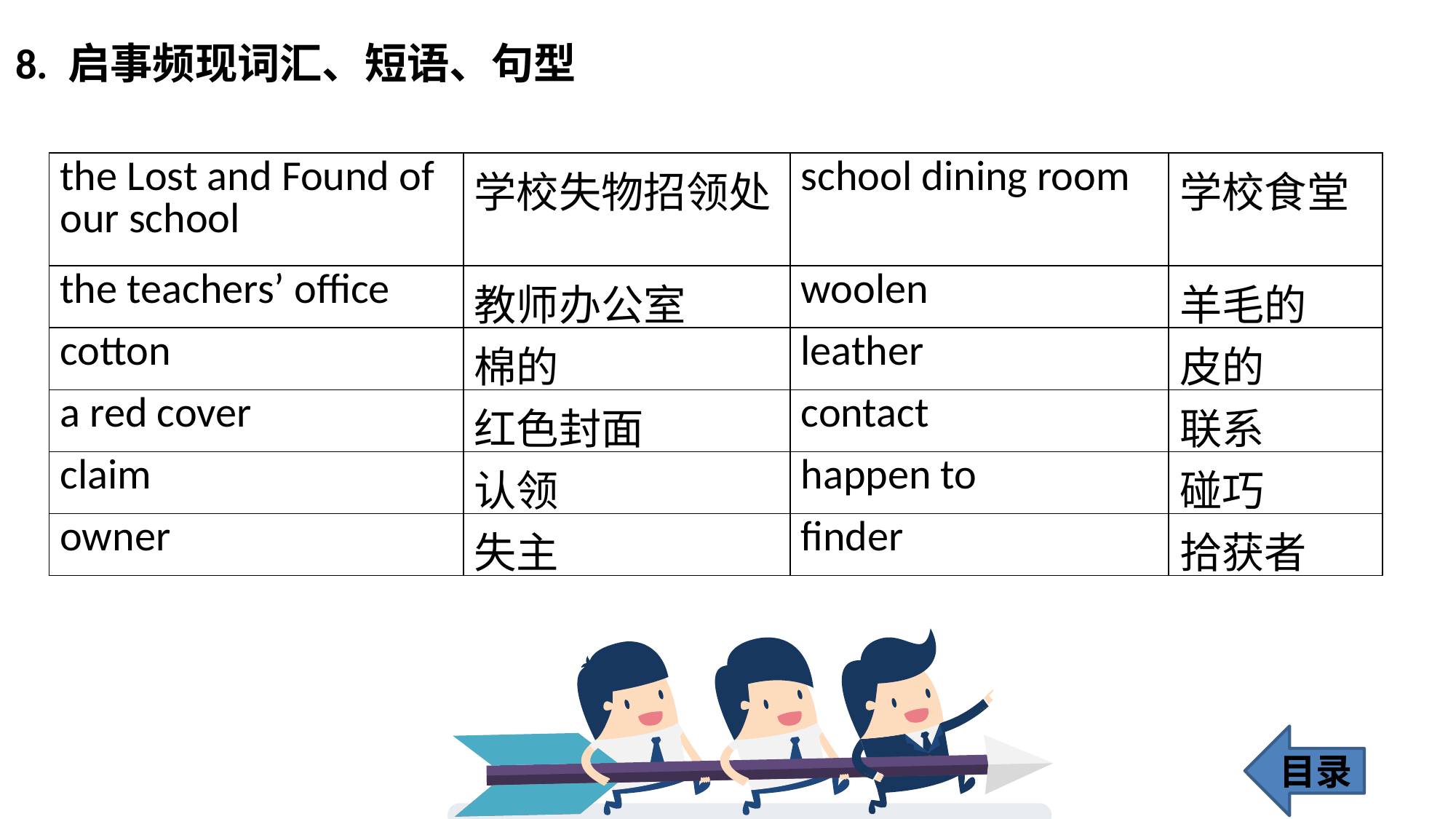

8. 启事频现词汇、短语、句型
| the Lost and Found of our school | 学校失物招领处 | school dining room | 学校食堂 |
| --- | --- | --- | --- |
| the teachers’ office | 教师办公室 | woolen | 羊毛的 |
| cotton | 棉的 | leather | 皮的 |
| a red cover | 红色封面 | contact | 联系 |
| claim | 认领 | happen to | 碰巧 |
| owner | 失主 | finder | 拾获者 |

目录
118